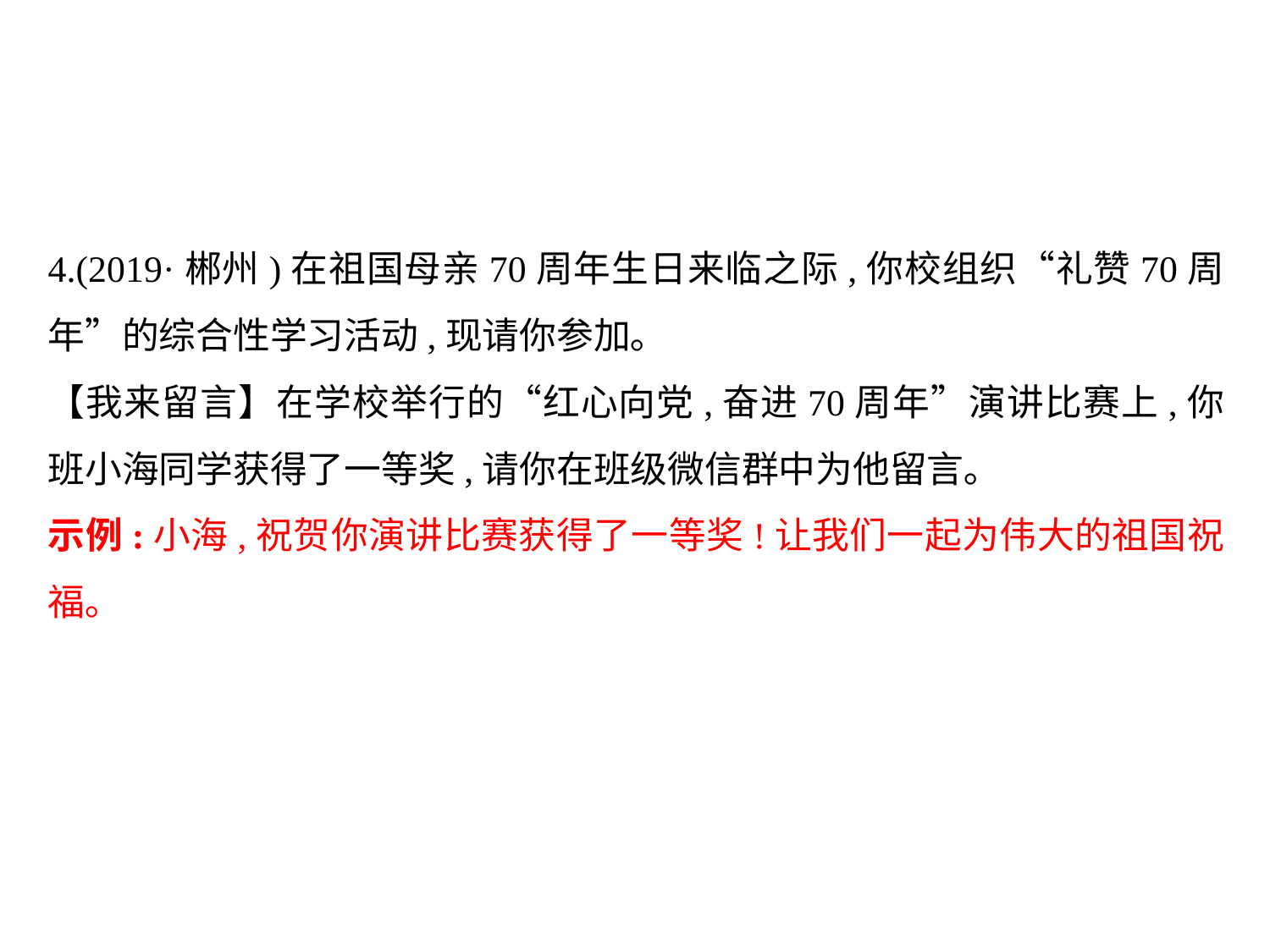

4.(2019·郴州)在祖国母亲70周年生日来临之际,你校组织“礼赞70周年”的综合性学习活动,现请你参加｡
【我来留言】在学校举行的“红心向党,奋进70周年”演讲比赛上,你班小海同学获得了一等奖,请你在班级微信群中为他留言｡
示例:小海,祝贺你演讲比赛获得了一等奖!让我们一起为伟大的祖国祝福｡